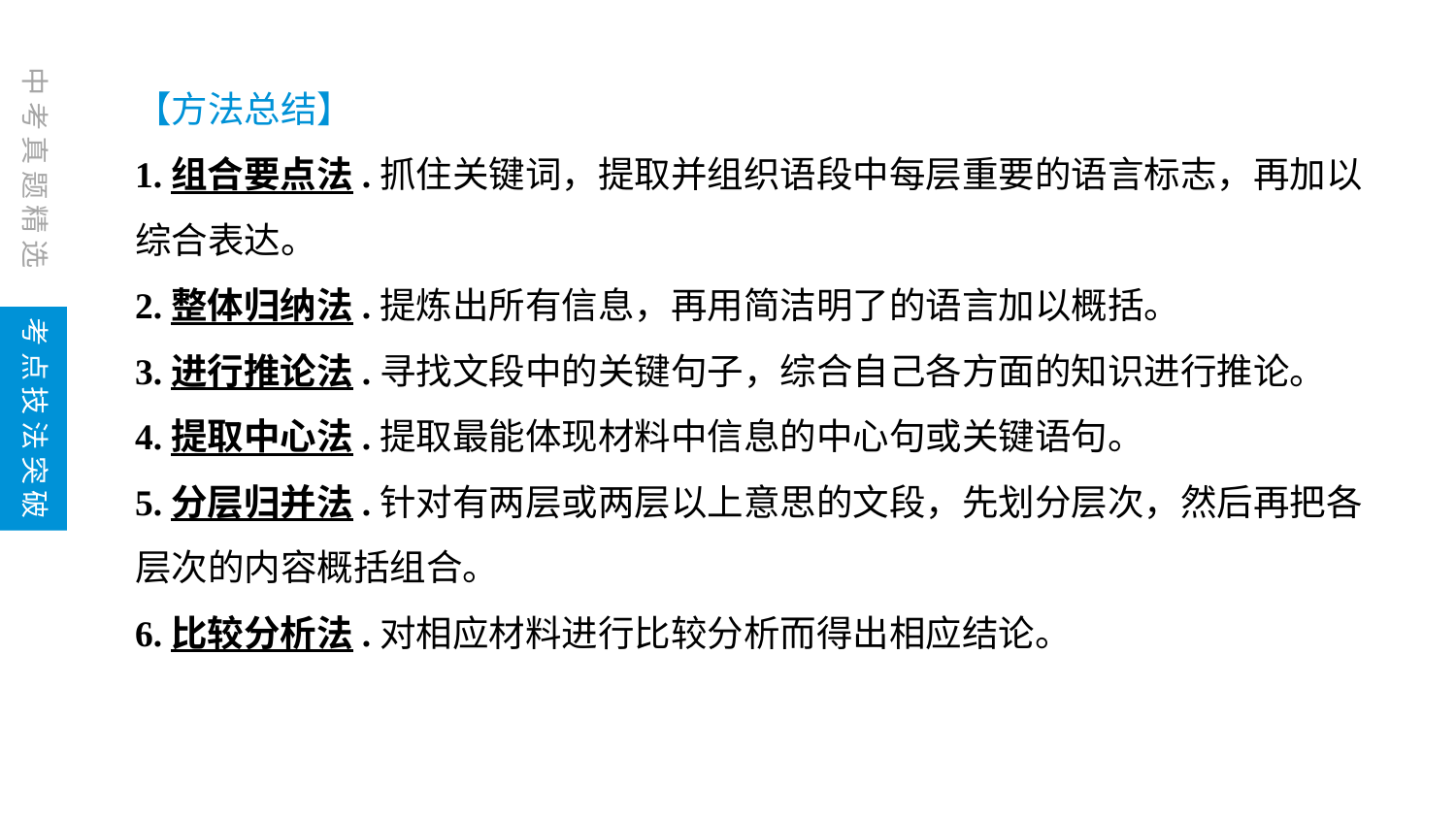

【方法总结】
1.组合要点法.抓住关键词，提取并组织语段中每层重要的语言标志，再加以综合表达。
2.整体归纳法.提炼出所有信息，再用简洁明了的语言加以概括。
3.进行推论法.寻找文段中的关键句子，综合自己各方面的知识进行推论。
4.提取中心法.提取最能体现材料中信息的中心句或关键语句。
5.分层归并法.针对有两层或两层以上意思的文段，先划分层次，然后再把各层次的内容概括组合。
6.比较分析法.对相应材料进行比较分析而得出相应结论。